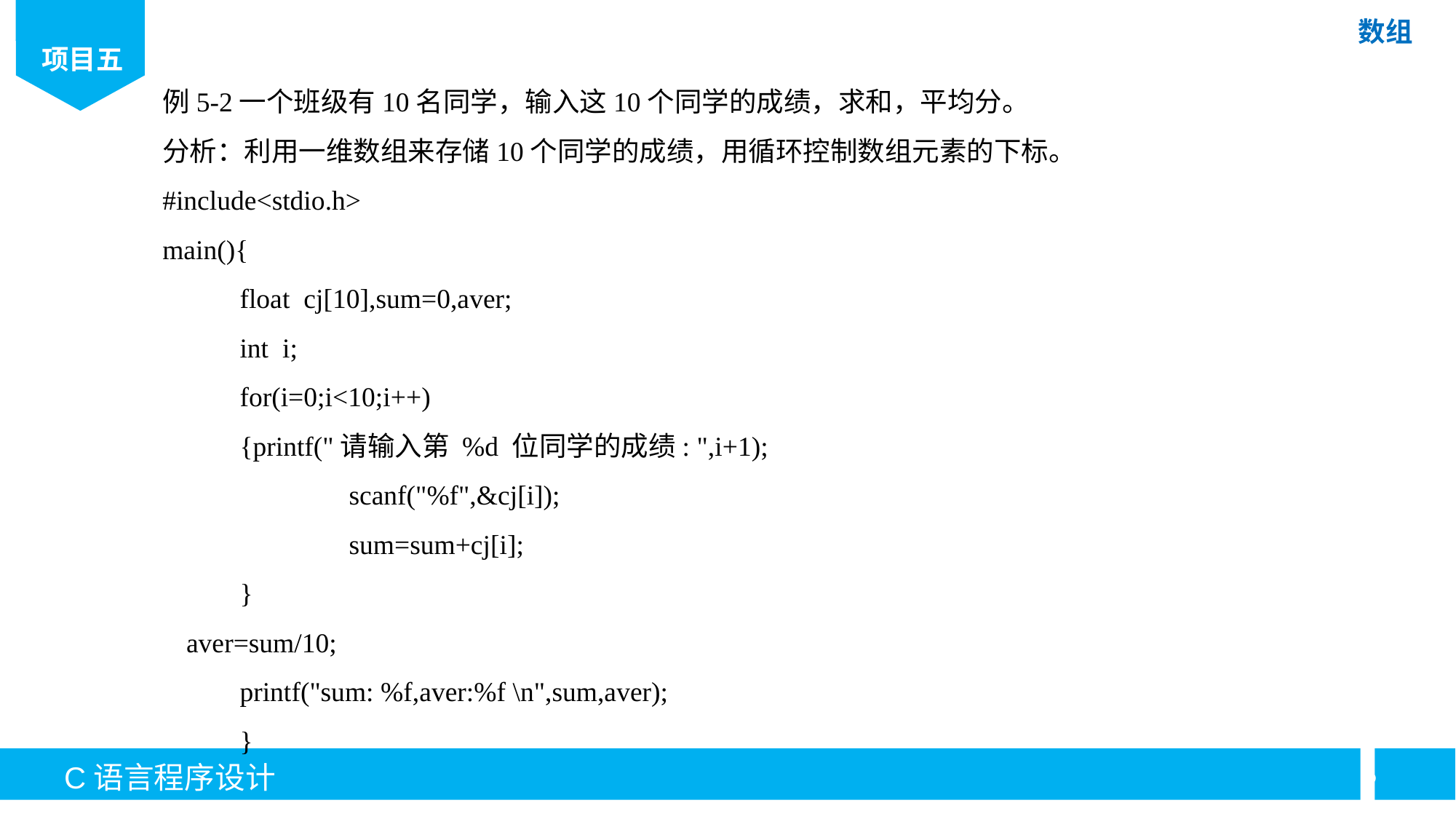

例5-2一个班级有10名同学，输入这10个同学的成绩，求和，平均分。
分析：利用一维数组来存储10个同学的成绩，用循环控制数组元素的下标。
#include<stdio.h>
main(){
	float  cj[10],sum=0,aver;
	int  i;
	for(i=0;i<10;i++)
	{printf("请输入第 %d 位同学的成绩: ",i+1);
		scanf("%f",&cj[i]);
		sum=sum+cj[i];
	}
aver=sum/10;
	printf("sum: %f,aver:%f \n",sum,aver);
	}